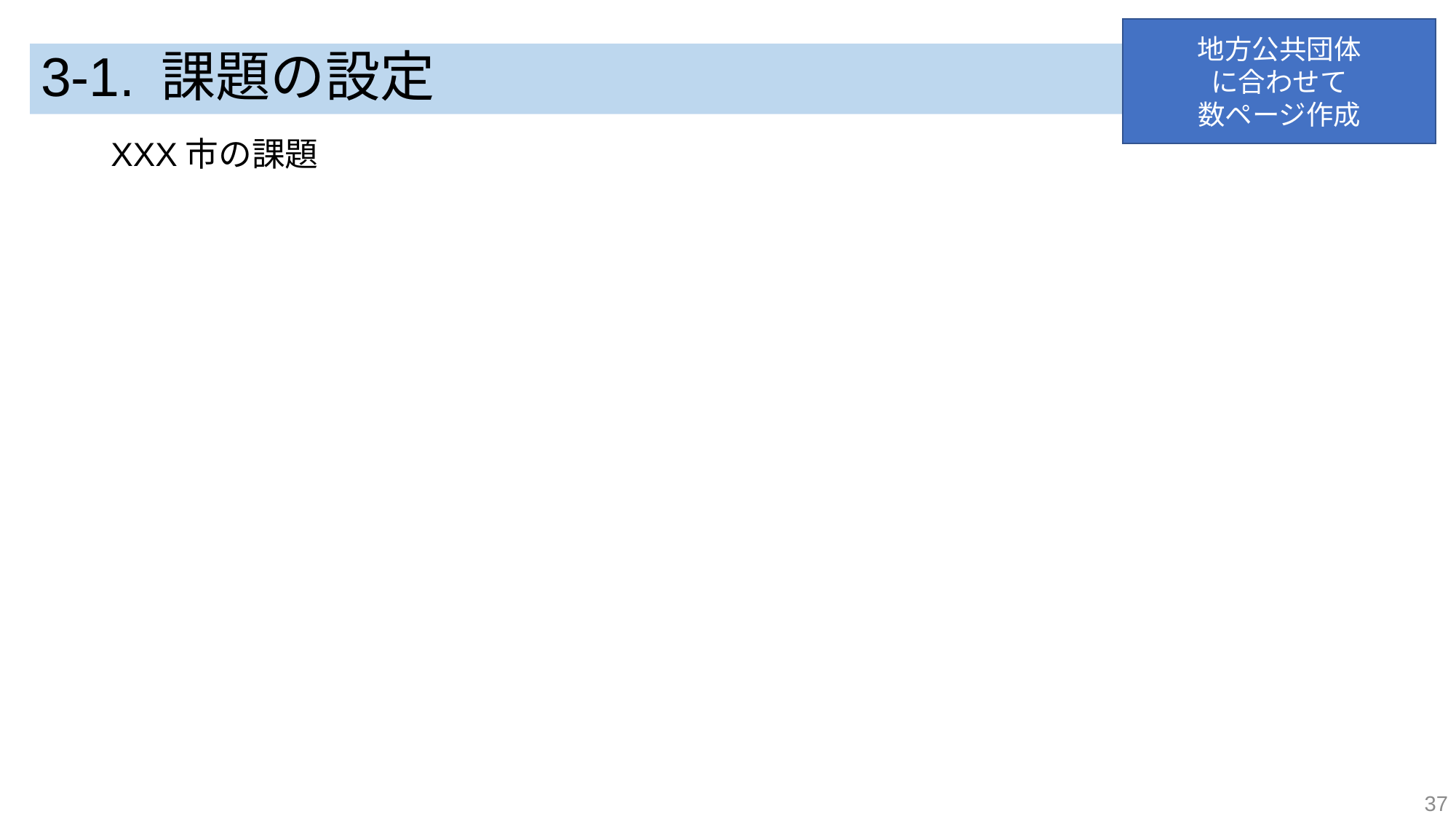

地方公共団体
に合わせて
数ページ作成
# 3-1. 課題の設定
XXX市の課題

37